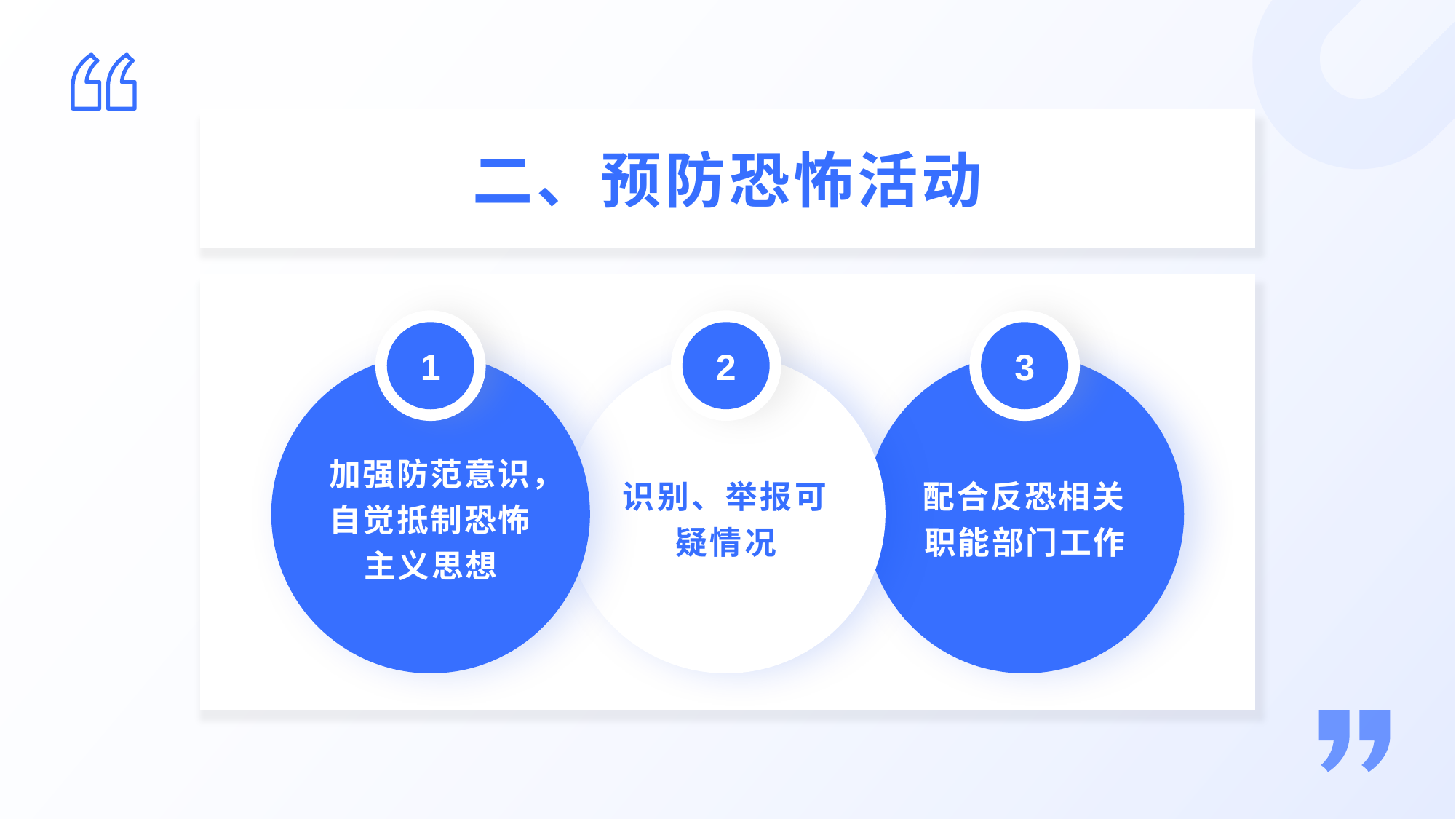

二、预防恐怖活动

1
2
3

加强防范意识，自觉抵制恐怖主义思想
识别、举报可疑情况
配合反恐相关职能部门工作